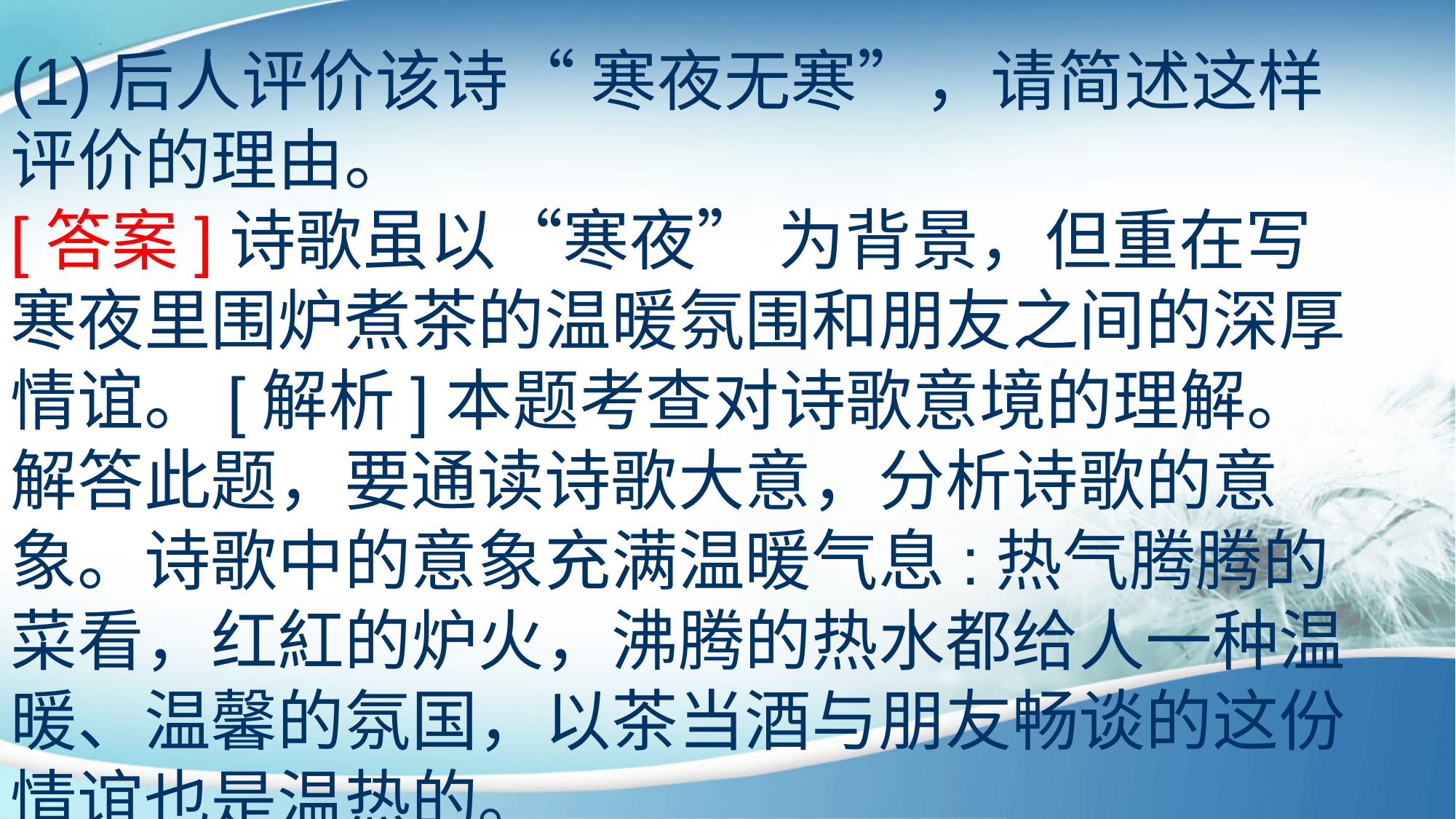

(1)后人评价该诗“ 寒夜无寒”，请简述这样评价的理由。
[答案]诗歌虽以“寒夜” 为背景，但重在写寒夜里围炉煮茶的温暖氛围和朋友之间的深厚情谊。[解析]本题考查对诗歌意境的理解。解答此题，要通读诗歌大意，分析诗歌的意象。诗歌中的意象充满温暖气息:热气腾腾的菜看，红紅的炉火，沸腾的热水都给人一种温暖、温馨的氛国，以茶当酒与朋友畅谈的这份情谊也是温热的。